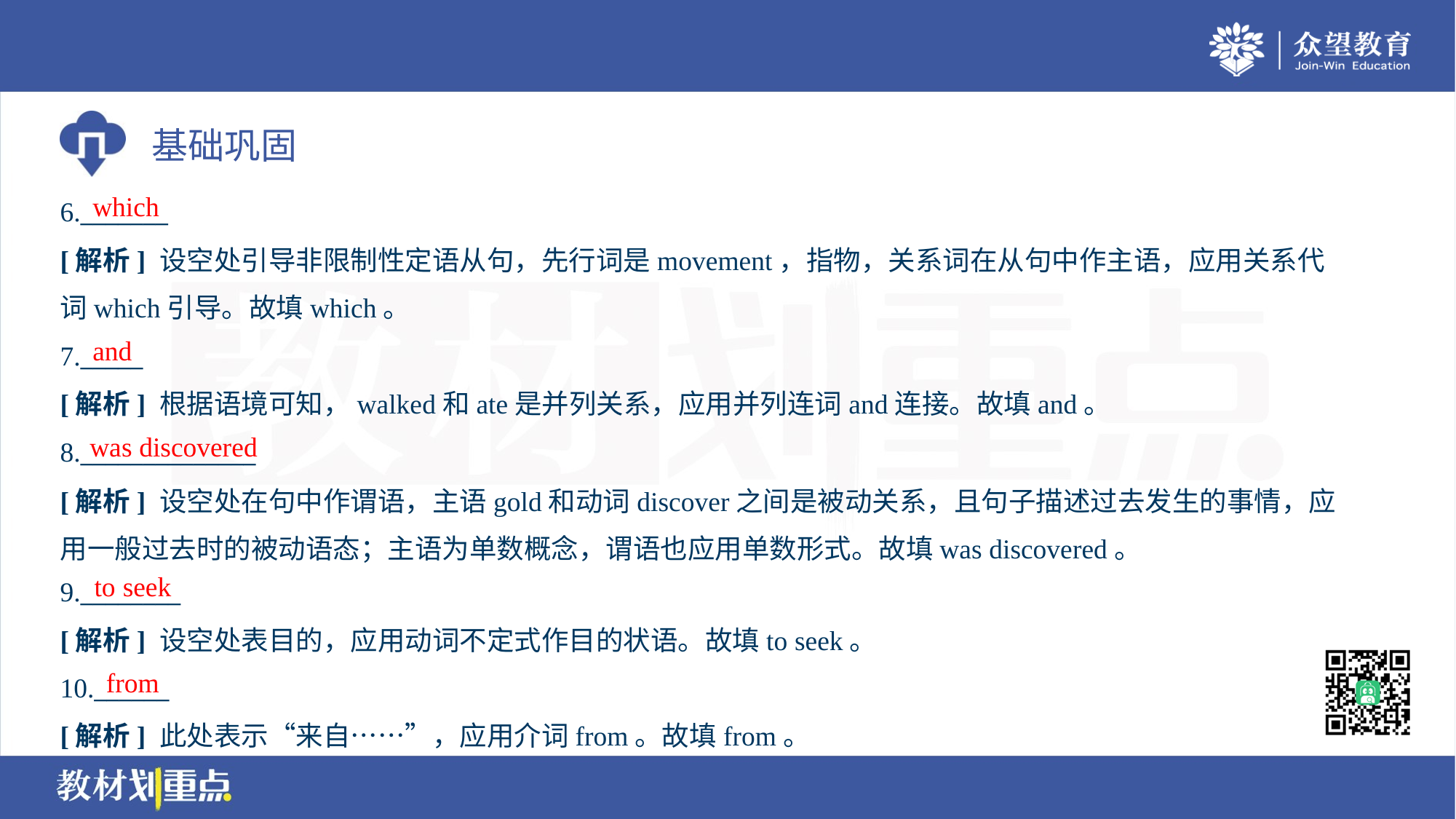

which
6._______
[解析] 设空处引导非限制性定语从句，先行词是movement，指物，关系词在从句中作主语，应用关系代
词which引导。故填which。
and
7._____
[解析] 根据语境可知，walked和ate是并列关系，应用并列连词and连接。故填and。
was discovered
8.______________
[解析] 设空处在句中作谓语，主语gold和动词discover之间是被动关系，且句子描述过去发生的事情，应
用一般过去时的被动语态；主语为单数概念，谓语也应用单数形式。故填was discovered。
to seek
9.________
[解析] 设空处表目的，应用动词不定式作目的状语。故填to seek。
from
10.______
[解析] 此处表示“来自……”，应用介词from。故填from。